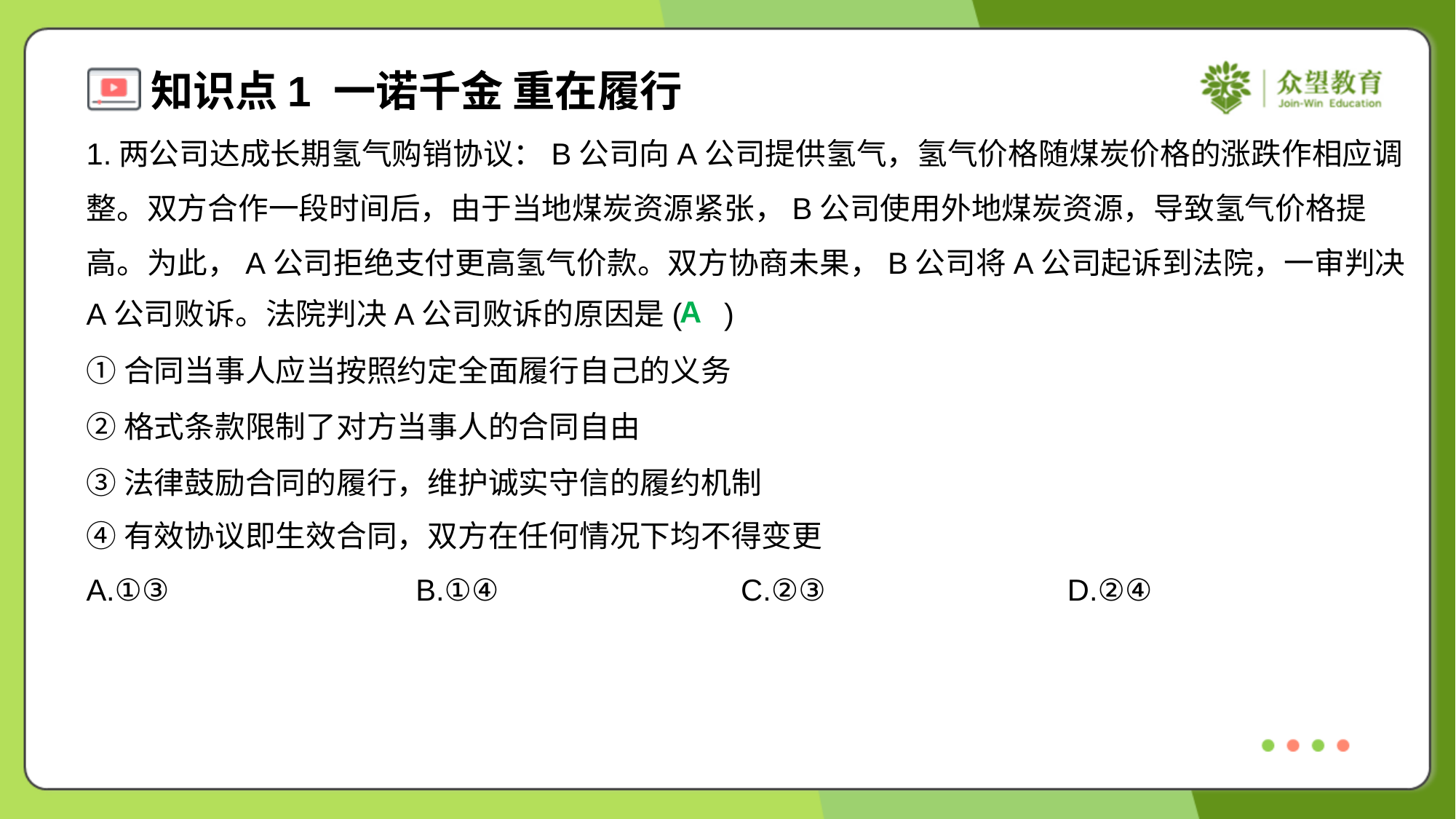

1.两公司达成长期氢气购销协议：B公司向A公司提供氢气，氢气价格随煤炭价格的涨跌作相应调
整。双方合作一段时间后，由于当地煤炭资源紧张，B公司使用外地煤炭资源，导致氢气价格提
高。为此，A公司拒绝支付更高氢气价款。双方协商未果，B公司将A公司起诉到法院，一审判决
A公司败诉。法院判决A公司败诉的原因是(     )
A
①合同当事人应当按照约定全面履行自己的义务
②格式条款限制了对方当事人的合同自由
③法律鼓励合同的履行，维护诚实守信的履约机制
④有效协议即生效合同，双方在任何情况下均不得变更
A.①③	B.①④	C.②③	D.②④